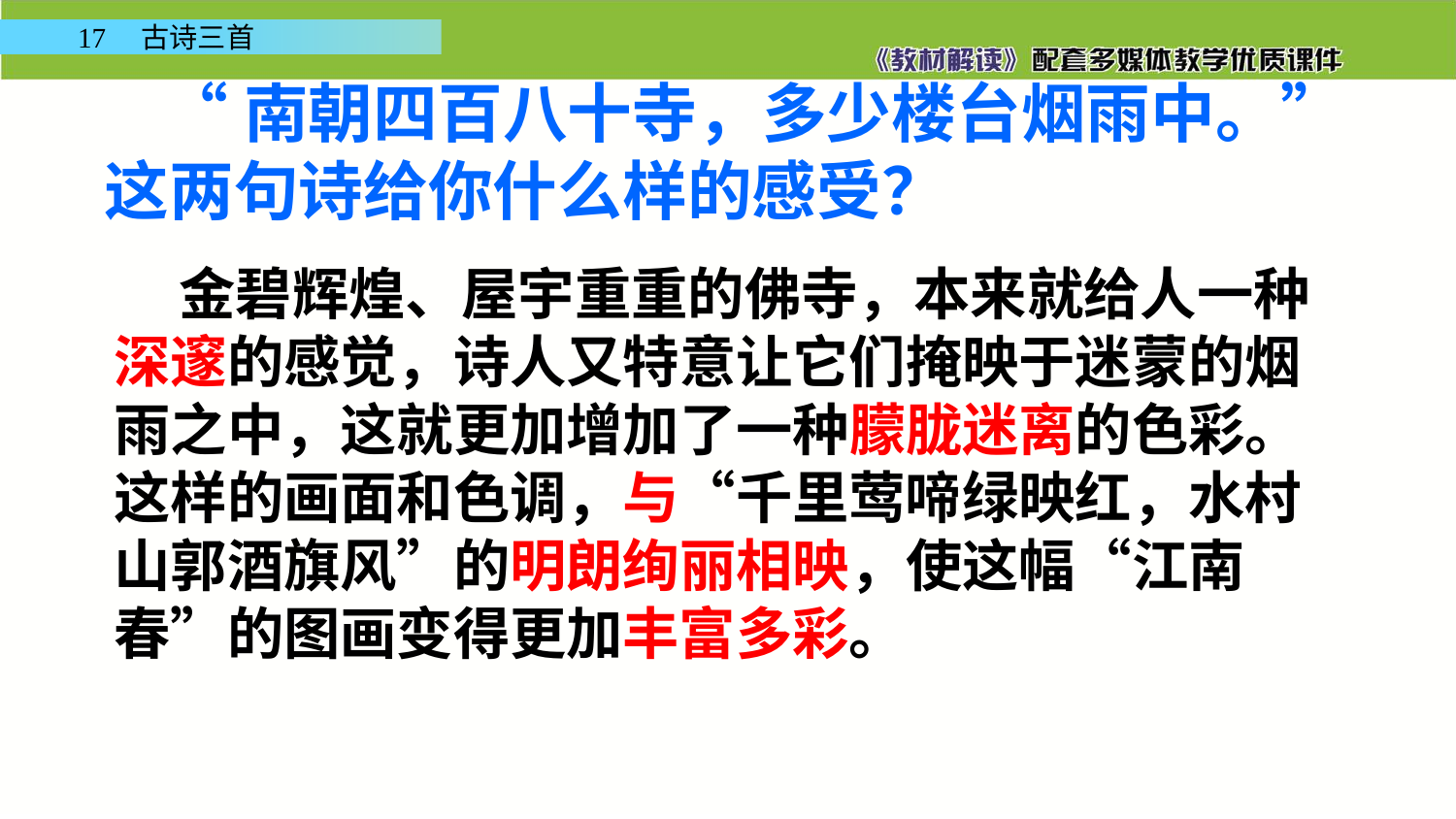

“南朝四百八十寺，多少楼台烟雨中。”
这两句诗给你什么样的感受？
    金碧辉煌、屋宇重重的佛寺，本来就给人一种深邃的感觉，诗人又特意让它们掩映于迷蒙的烟雨之中，这就更加增加了一种朦胧迷离的色彩。这样的画面和色调，与“千里莺啼绿映红，水村山郭酒旗风”的明朗绚丽相映，使这幅“江南春”的图画变得更加丰富多彩。